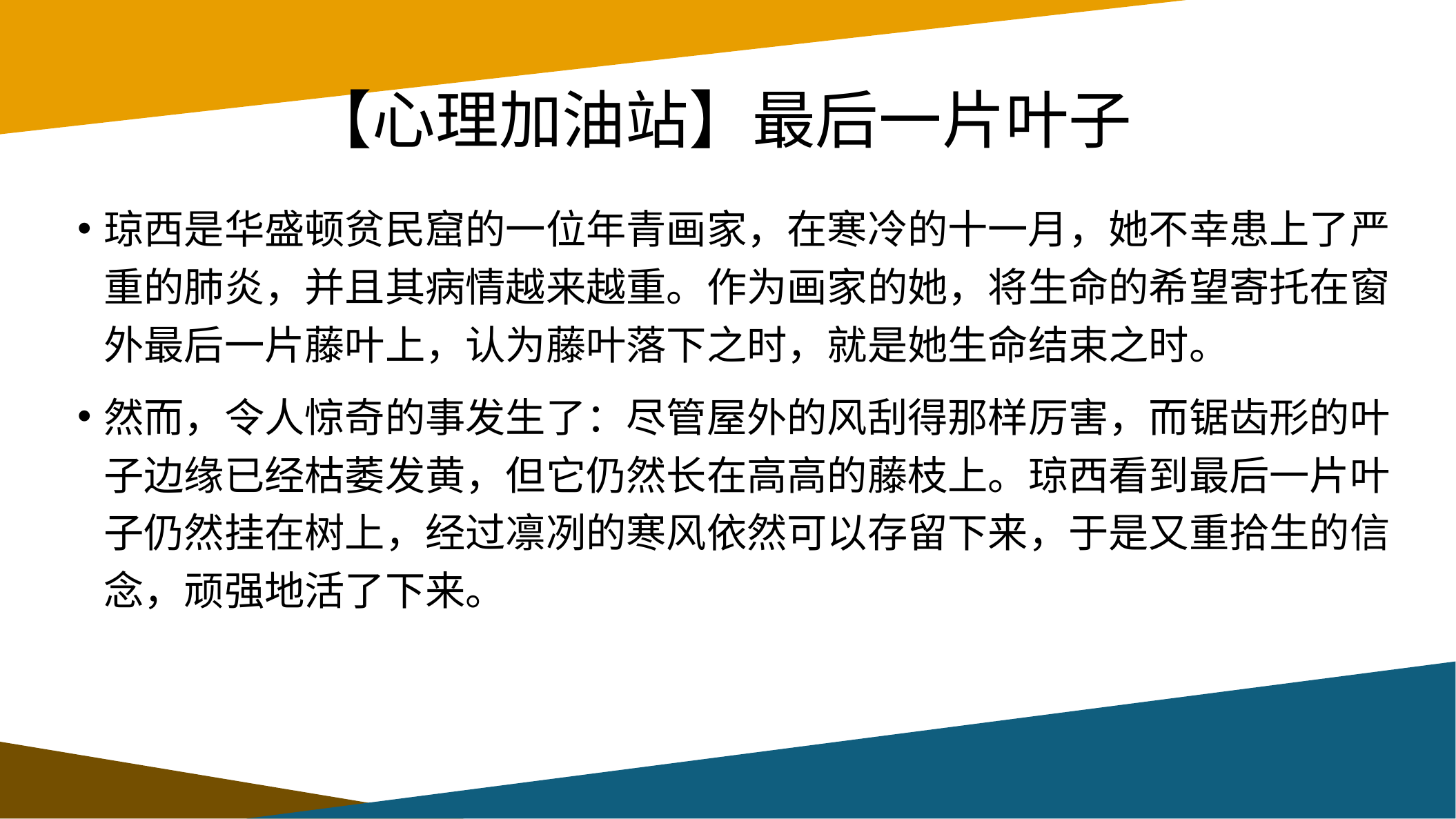

# 【心理加油站】最后一片叶子
琼西是华盛顿贫民窟的一位年青画家，在寒冷的十一月，她不幸患上了严重的肺炎，并且其病情越来越重。作为画家的她，将生命的希望寄托在窗外最后一片藤叶上，认为藤叶落下之时，就是她生命结束之时。
然而，令人惊奇的事发生了：尽管屋外的风刮得那样厉害，而锯齿形的叶子边缘已经枯萎发黄，但它仍然长在高高的藤枝上。琼西看到最后一片叶子仍然挂在树上，经过凛冽的寒风依然可以存留下来，于是又重拾生的信念，顽强地活了下来。